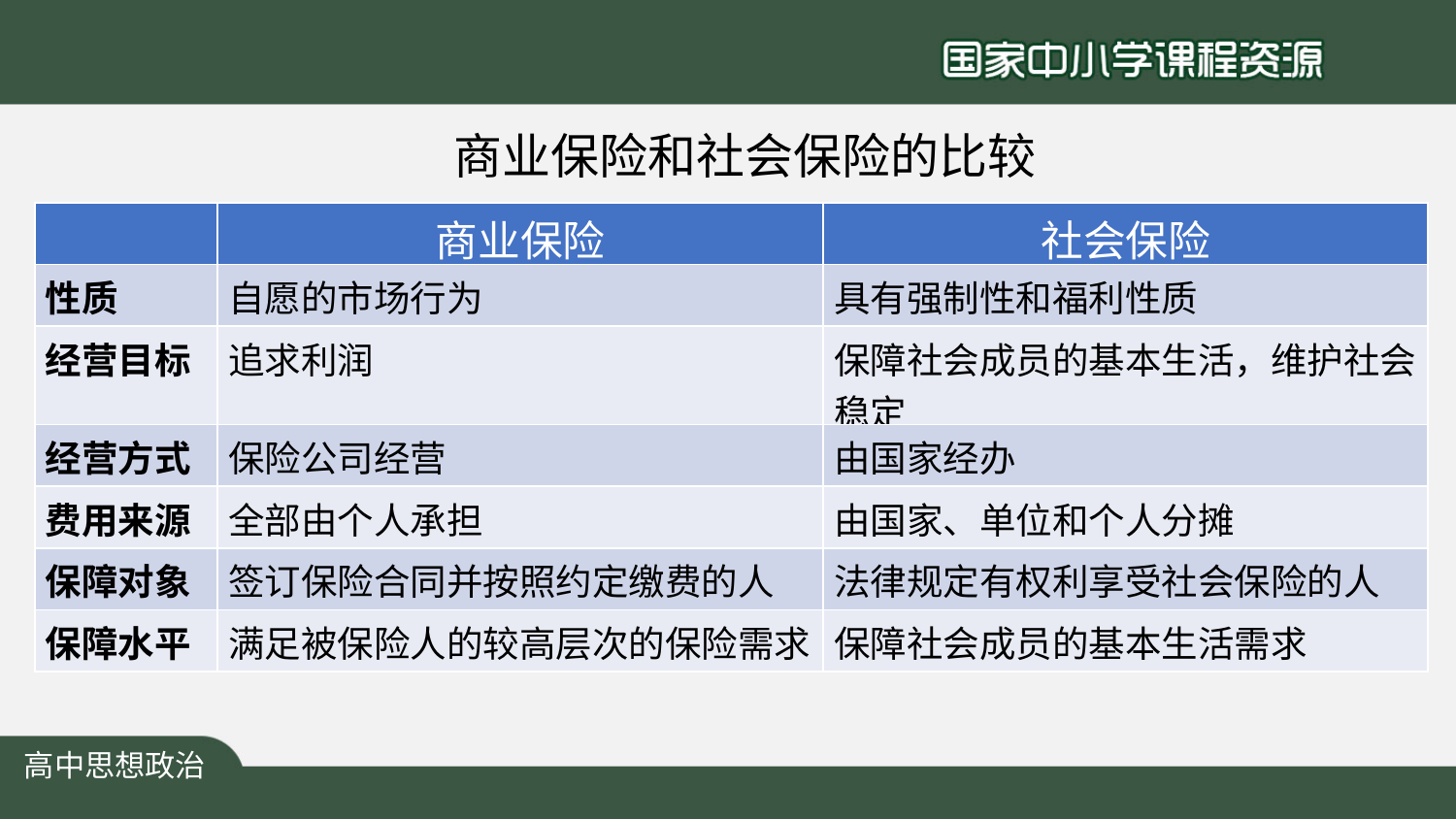

商业保险和社会保险的比较
|  | 商业保险 | 社会保险 |
| --- | --- | --- |
| 性质 | 自愿的市场行为 | 具有强制性和福利性质 |
| 经营目标 | 追求利润 | 保障社会成员的基本生活，维护社会稳定 |
| 经营方式 | 保险公司经营 | 由国家经办 |
| 费用来源 | 全部由个人承担 | 由国家、单位和个人分摊 |
| 保障对象 | 签订保险合同并按照约定缴费的人 | 法律规定有权利享受社会保险的人 |
| 保障水平 | 满足被保险人的较高层次的保险需求 | 保障社会成员的基本生活需求 |